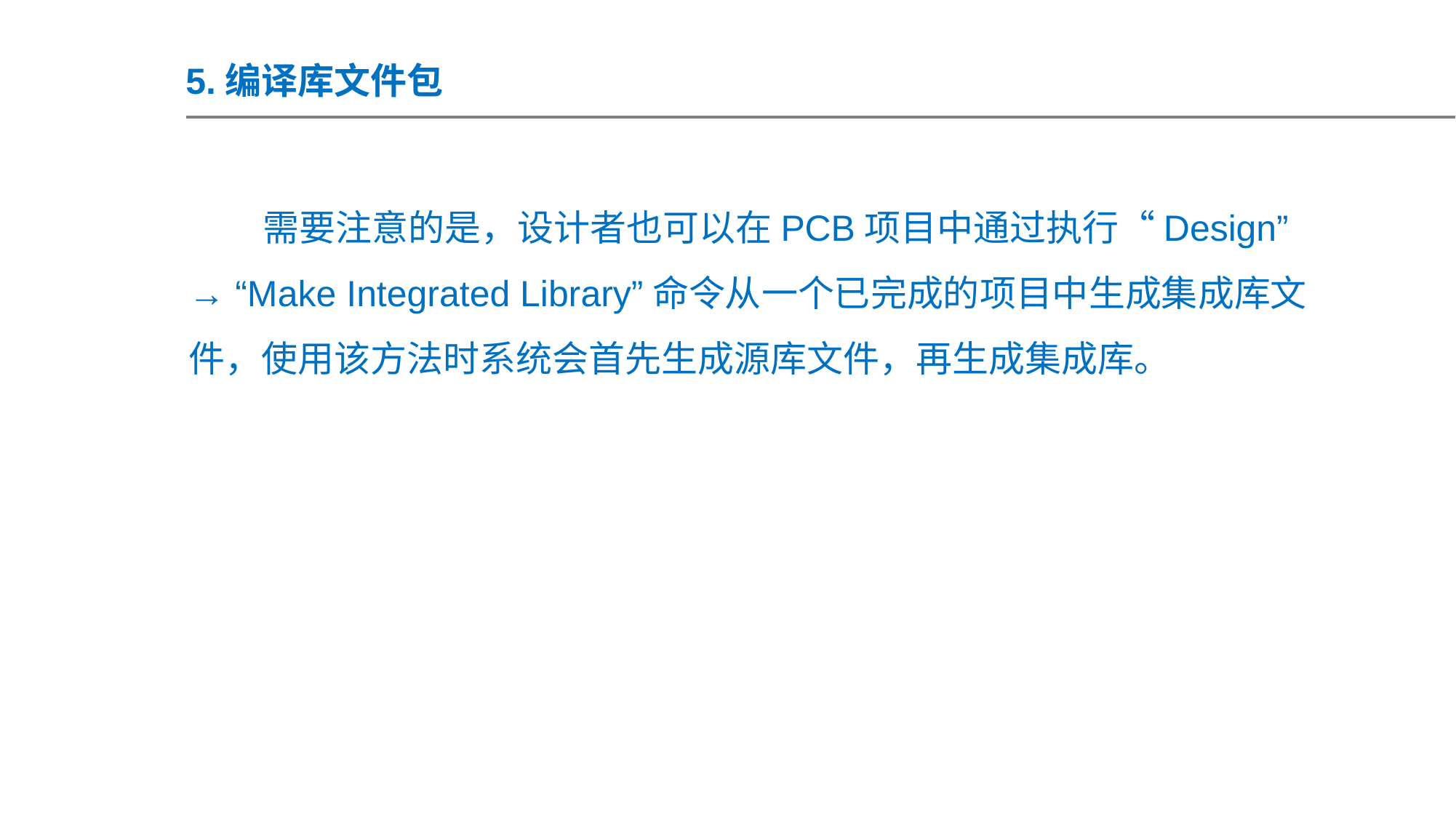

5.编译库文件包
需要注意的是，设计者也可以在PCB项目中通过执行“Design” → “Make Integrated Library”命令从一个已完成的项目中生成集成库文件，使用该方法时系统会首先生成源库文件，再生成集成库。